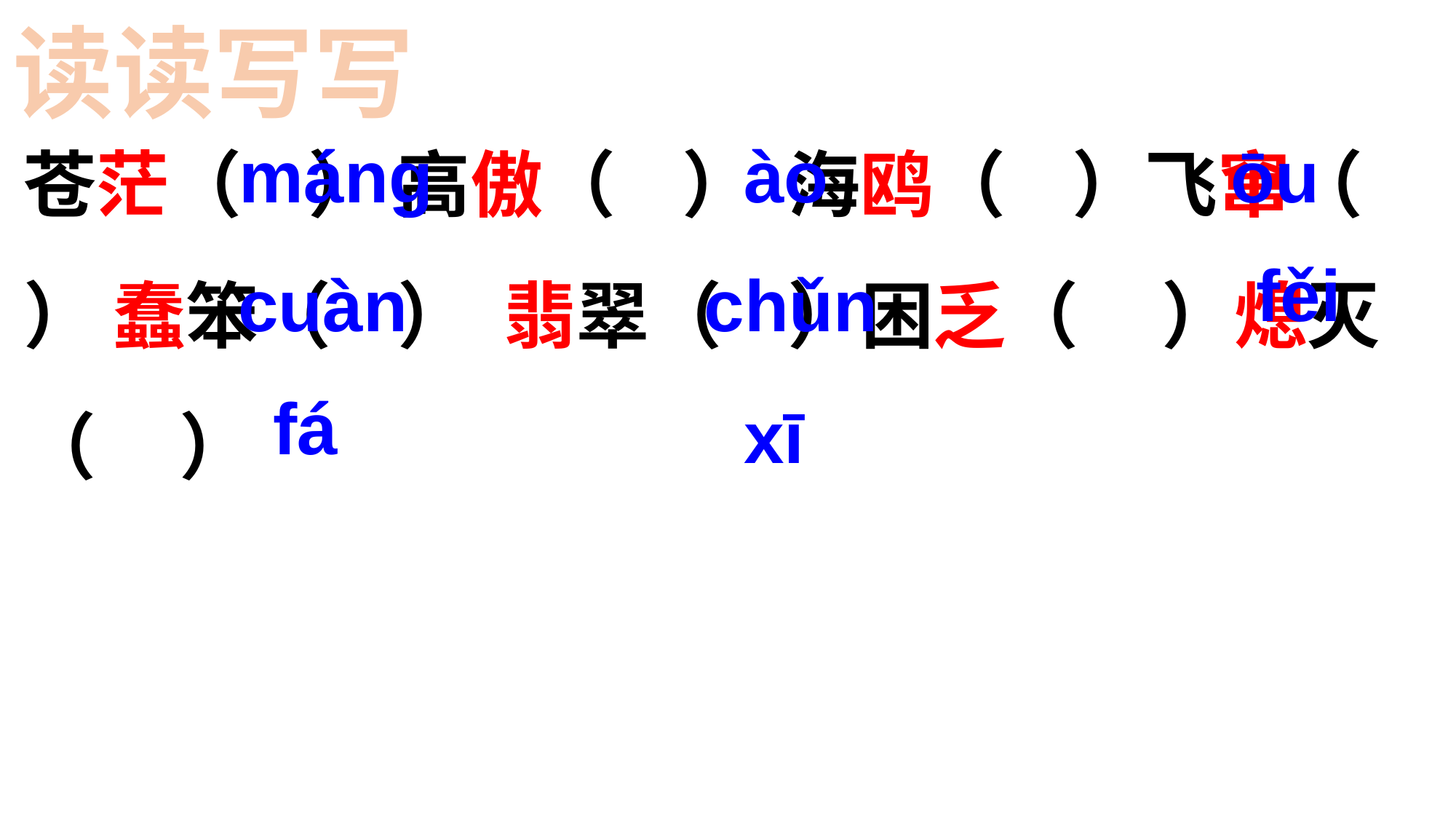

读读写写
苍茫（    ） 高傲（    ）  海鸥（    ）飞窜（    ） 蠢笨（    ）  翡翠（    ）困乏（     ）熄灭（     ）
 máng
ào
ōu
fěi
cuàn
 chǔn
fá
xī